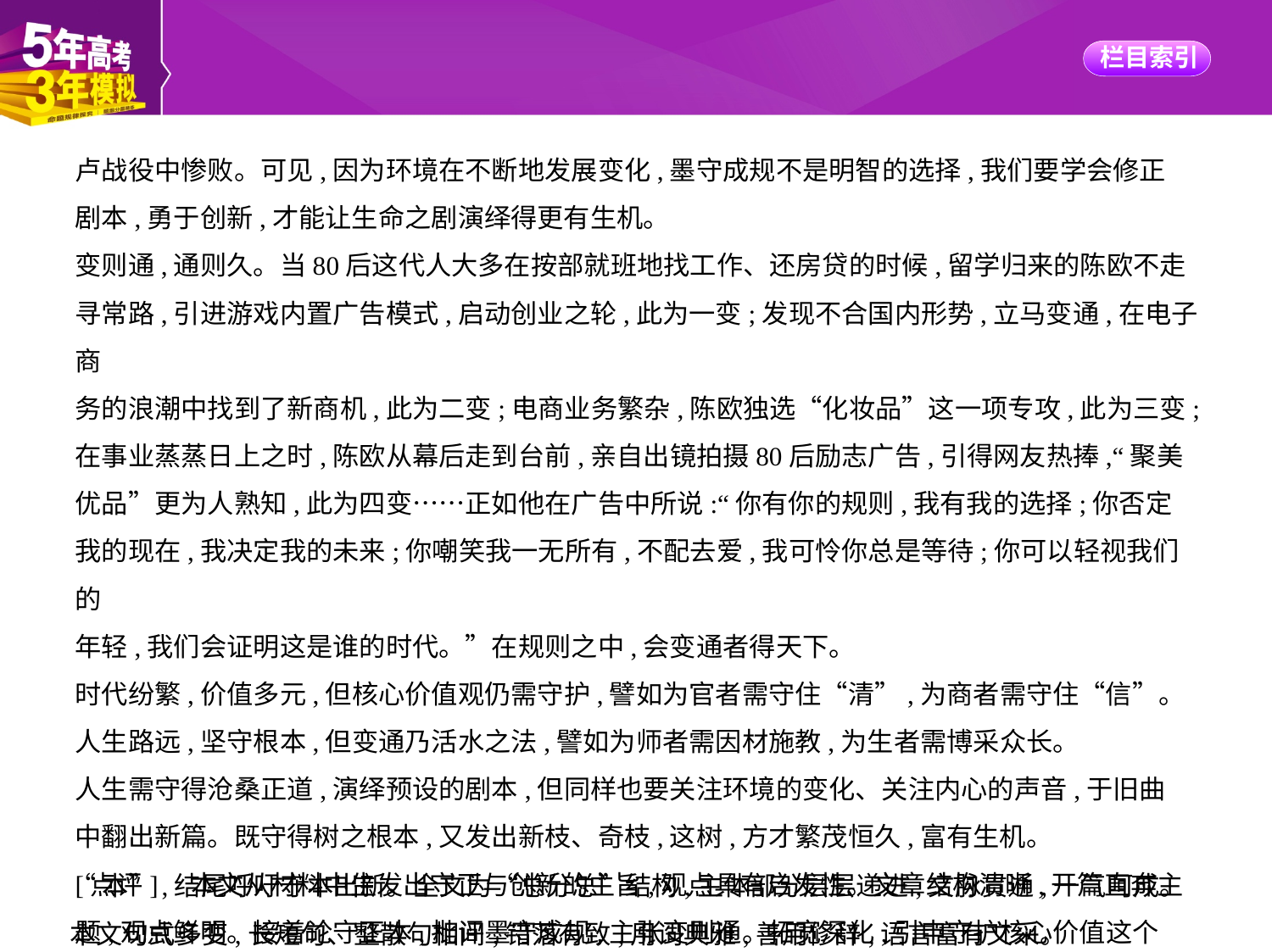

卢战役中惨败。可见,因为环境在不断地发展变化,墨守成规不是明智的选择,我们要学会修正
剧本,勇于创新,才能让生命之剧演绎得更有生机。
变则通,通则久。当80后这代人大多在按部就班地找工作、还房贷的时候,留学归来的陈欧不走
寻常路,引进游戏内置广告模式,启动创业之轮,此为一变;发现不合国内形势,立马变通,在电子商
务的浪潮中找到了新商机,此为二变;电商业务繁杂,陈欧独选“化妆品”这一项专攻,此为三变;
在事业蒸蒸日上之时,陈欧从幕后走到台前,亲自出镜拍摄80后励志广告,引得网友热捧,“聚美
优品”更为人熟知,此为四变……正如他在广告中所说:“你有你的规则,我有我的选择;你否定
我的现在,我决定我的未来;你嘲笑我一无所有,不配去爱,我可怜你总是等待;你可以轻视我们的
年轻,我们会证明这是谁的时代。”在规则之中,会变通者得天下。
时代纷繁,价值多元,但核心价值观仍需守护,譬如为官者需守住“清”,为商者需守住“信”。
人生路远,坚守根本,但变通乃活水之法,譬如为师者需因材施教,为生者需博采众长。
人生需守得沧桑正道,演绎预设的剧本,但同样也要关注环境的变化、关注内心的声音,于旧曲
中翻出新篇。既守得树之根本,又发出新枝、奇枝,这树,方才繁茂恒久,富有生机。
[点评]　本文从材料中生发出守正与创新的主旨,观点具有启发性。文章结构清晰,开篇直奔主
题,观点鲜明。接着论守正本,批评墨守成规,主张变则通。拓宽深化,引申守护核心价值这个
“本”,结尾呼吁守本出新。全文为“总分总”结构,主体部分层层递进,文脉贯通,一气呵成。
本文句式多变,长短句、整散句相间,错落有致,用词典雅,善用修辞,语言富有文采。